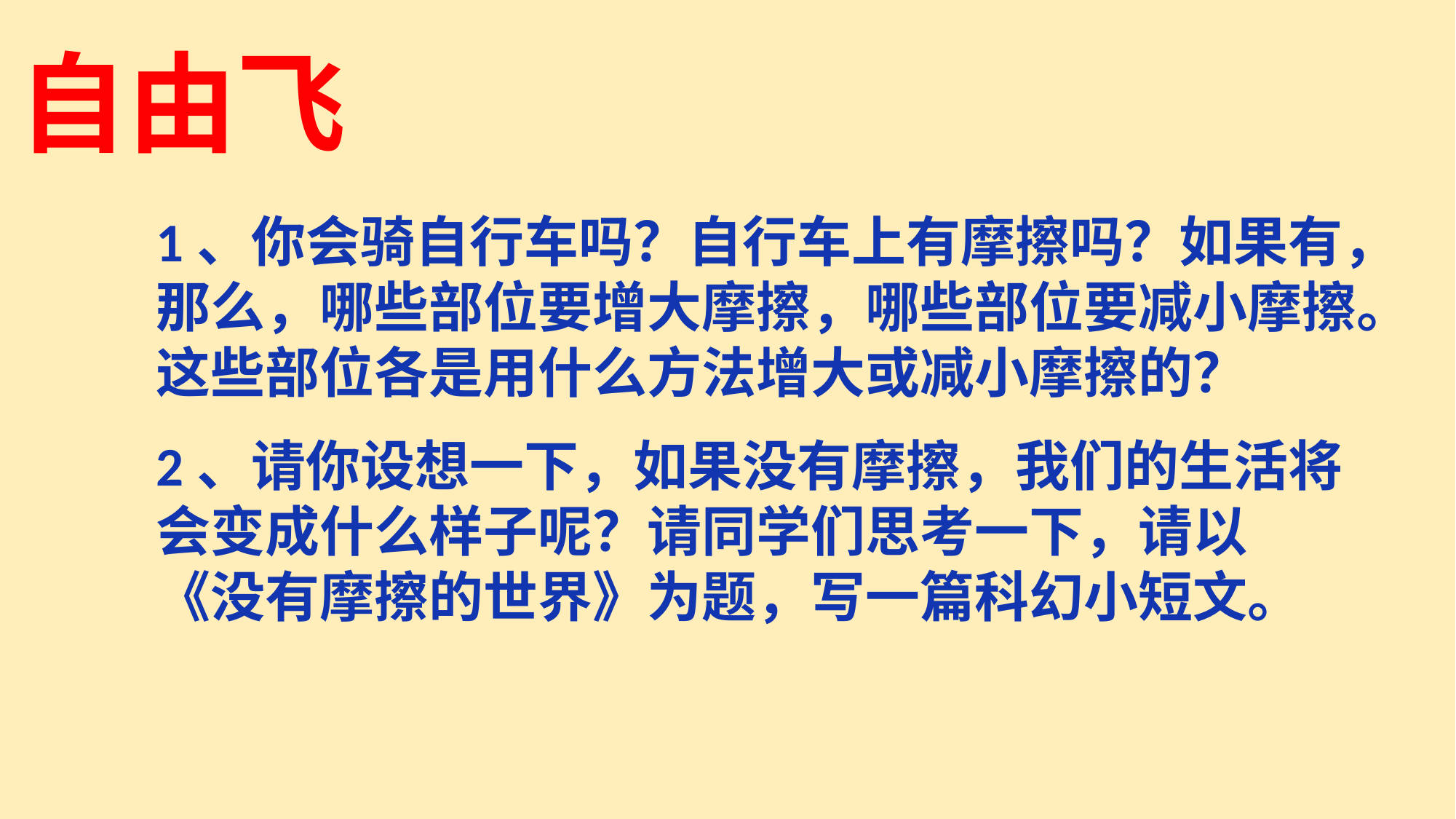

自由飞
1、你会骑自行车吗？自行车上有摩擦吗？如果有，那么，哪些部位要增大摩擦，哪些部位要减小摩擦。这些部位各是用什么方法增大或减小摩擦的？
2、请你设想一下，如果没有摩擦，我们的生活将会变成什么样子呢？请同学们思考一下，请以
《没有摩擦的世界》为题，写一篇科幻小短文。